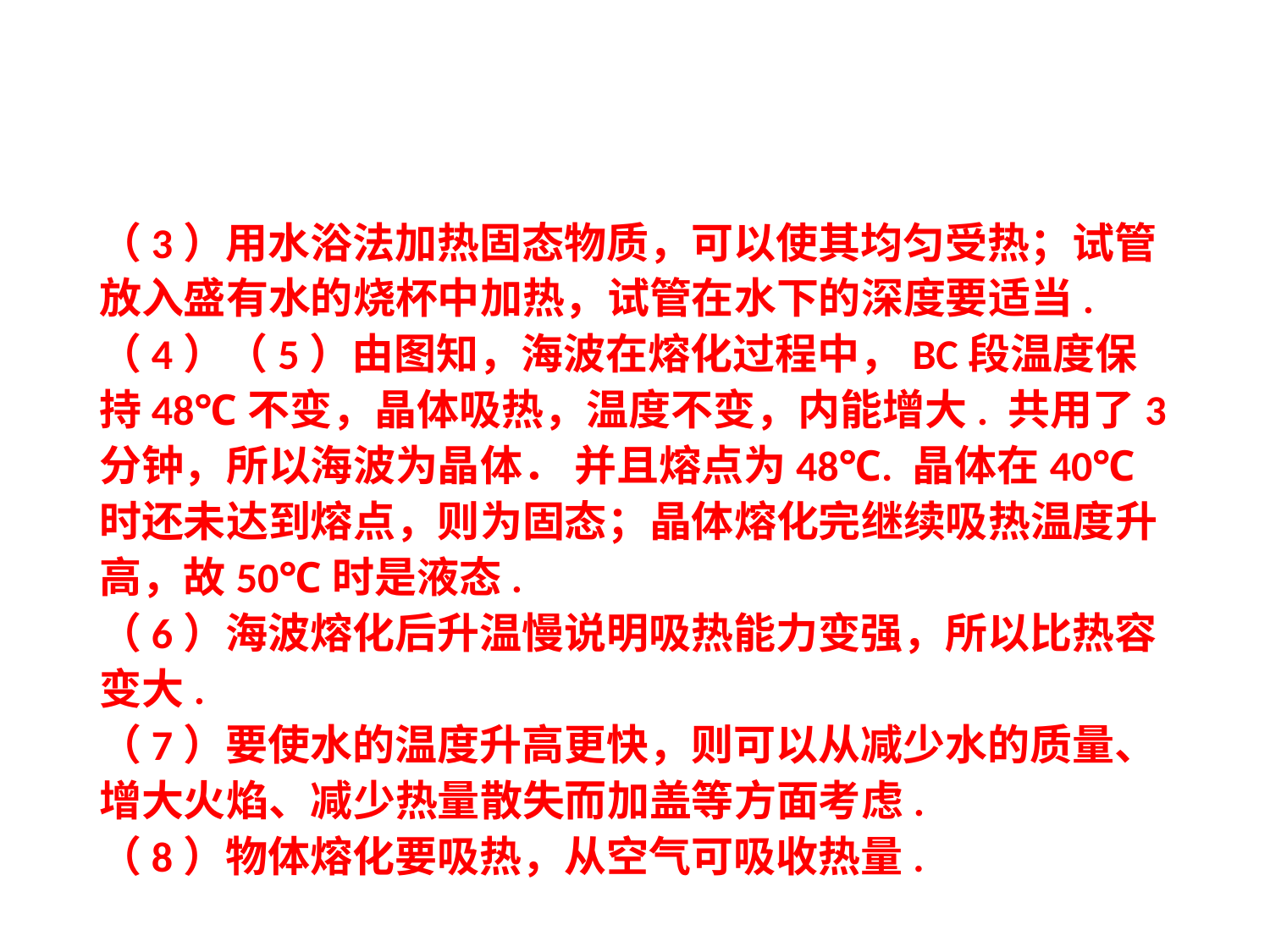

（3）用水浴法加热固态物质，可以使其均匀受热；试管放入盛有水的烧杯中加热，试管在水下的深度要适当.
（4）（5）由图知，海波在熔化过程中，BC段温度保持48℃不变，晶体吸热，温度不变，内能增大. 共用了3分钟，所以海波为晶体． 并且熔点为48℃. 晶体在40℃时还未达到熔点，则为固态；晶体熔化完继续吸热温度升高，故50℃时是液态.
（6）海波熔化后升温慢说明吸热能力变强，所以比热容变大.
（7）要使水的温度升高更快，则可以从减少水的质量、增大火焰、减少热量散失而加盖等方面考虑.
（8）物体熔化要吸热，从空气可吸收热量.